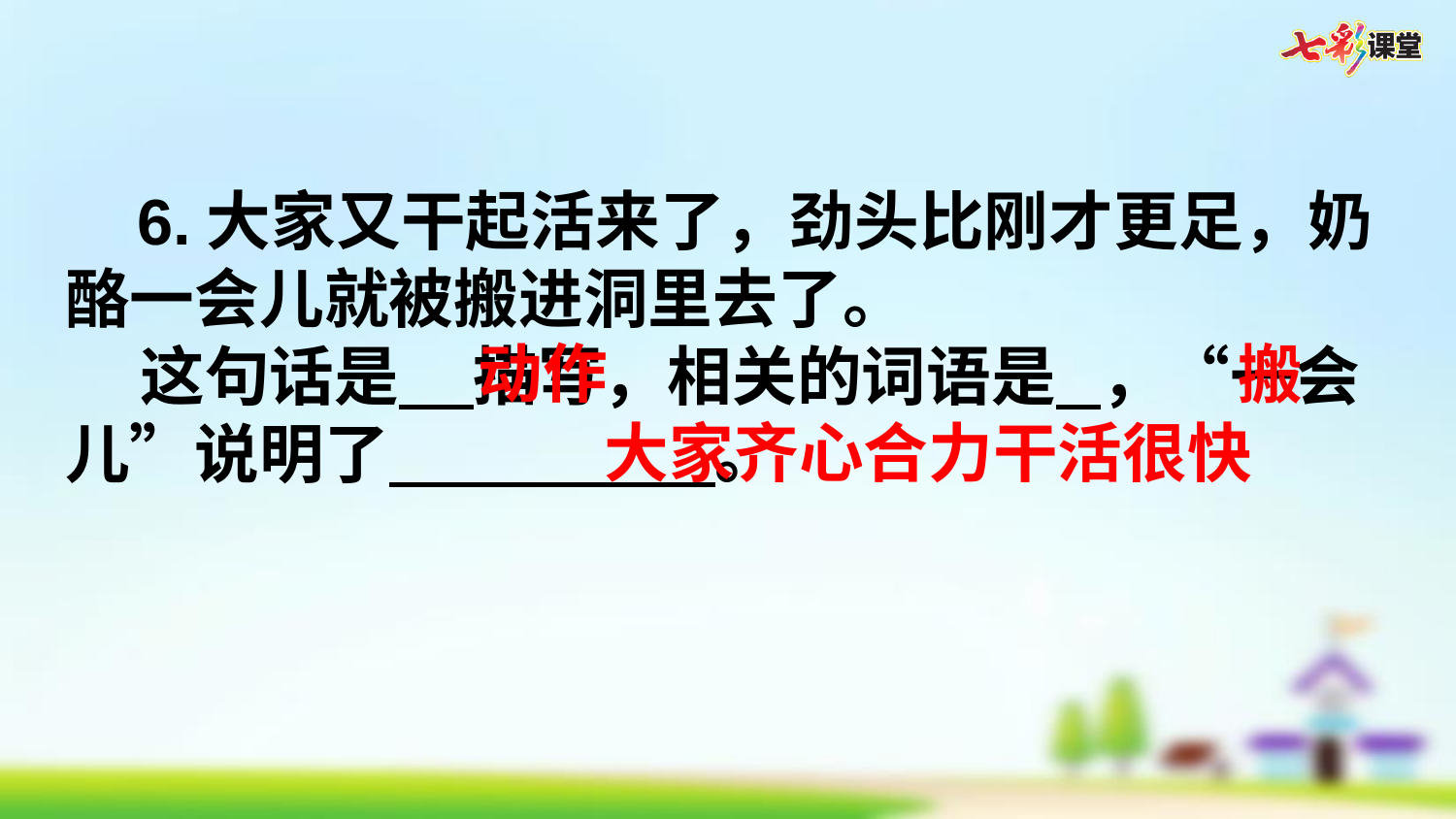

6.大家又干起活来了，劲头比刚才更足，奶酪一会儿就被搬进洞里去了。
    这句话是     描写，相关的词语是   ，“一会儿”说明了                      。
动作
搬
大家齐心合力干活很快